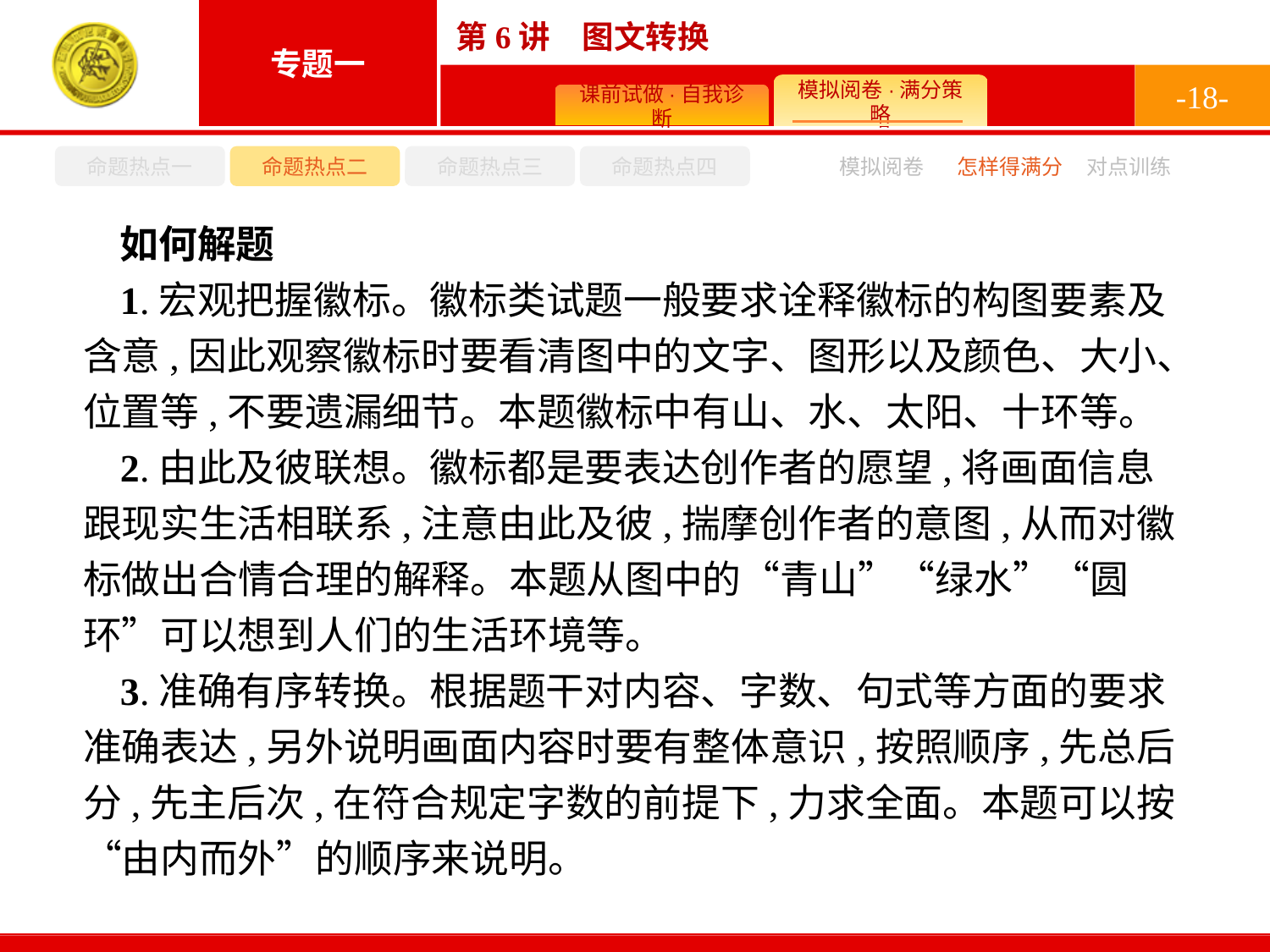

-18-
命题热点一
命题热点二
命题热点三
命题热点四
怎样得满分
模拟阅卷
对点训练
如何解题
1.宏观把握徽标。徽标类试题一般要求诠释徽标的构图要素及含意,因此观察徽标时要看清图中的文字、图形以及颜色、大小、位置等,不要遗漏细节。本题徽标中有山、水、太阳、十环等。
2.由此及彼联想。徽标都是要表达创作者的愿望,将画面信息跟现实生活相联系,注意由此及彼,揣摩创作者的意图,从而对徽标做出合情合理的解释。本题从图中的“青山”“绿水”“圆环”可以想到人们的生活环境等。
3.准确有序转换。根据题干对内容、字数、句式等方面的要求准确表达,另外说明画面内容时要有整体意识,按照顺序,先总后分,先主后次,在符合规定字数的前提下,力求全面。本题可以按“由内而外”的顺序来说明。